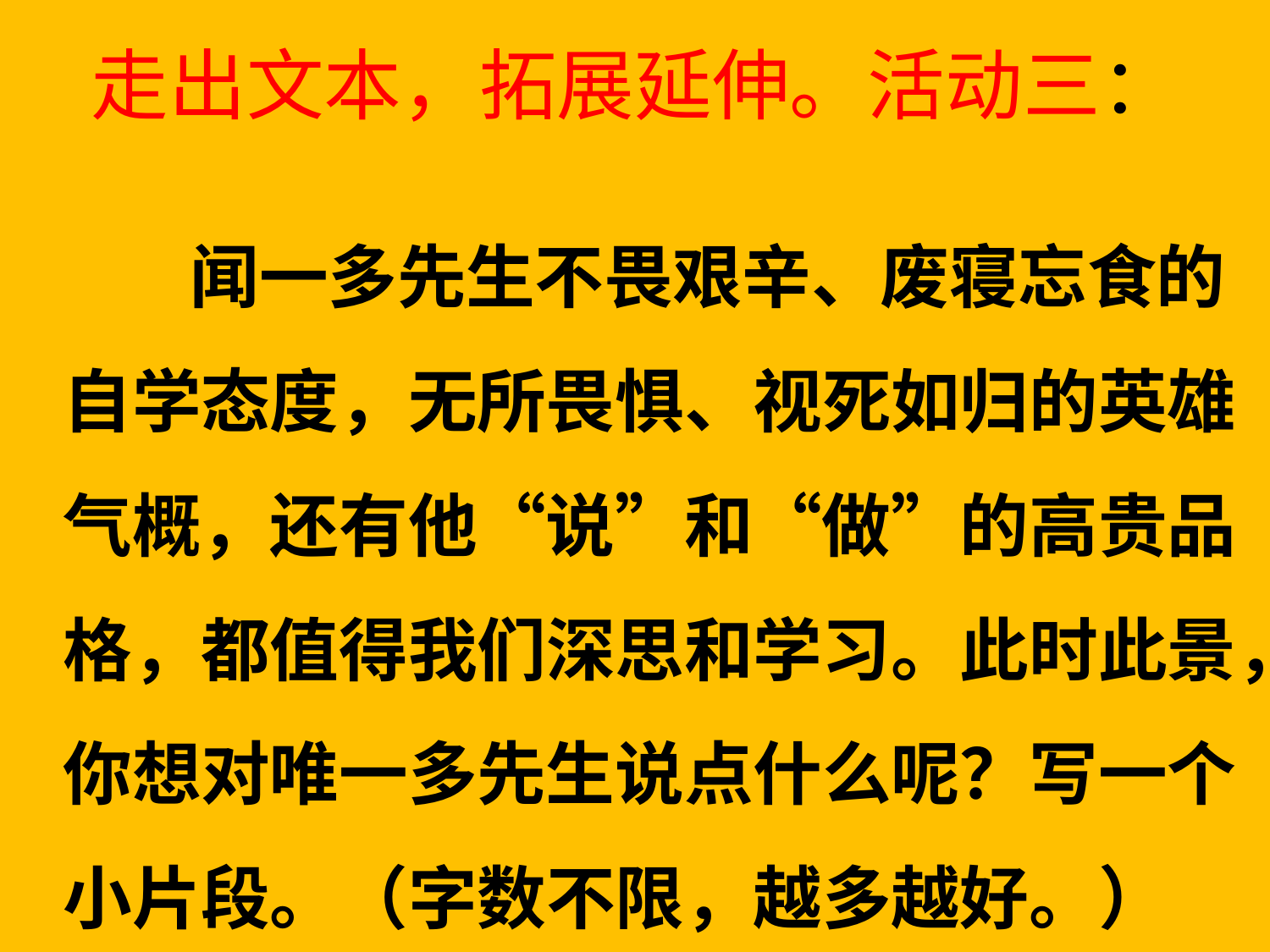

# 走出文本，拓展延伸。活动三：
 闻一多先生不畏艰辛、废寝忘食的自学态度，无所畏惧、视死如归的英雄气概，还有他“说”和“做”的高贵品格，都值得我们深思和学习。此时此景，你想对唯一多先生说点什么呢？写一个小片段。（字数不限，越多越好。）